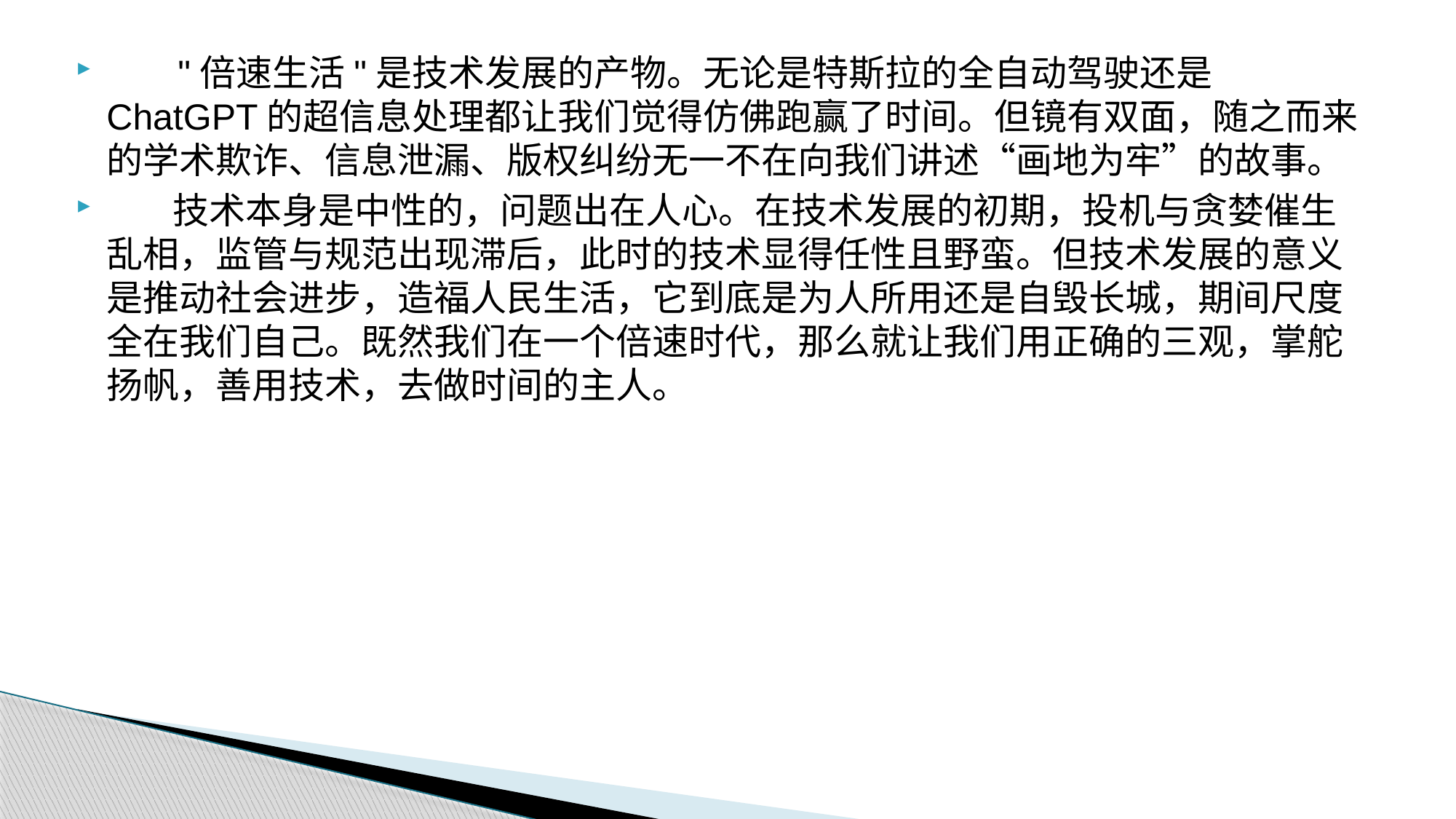

"倍速生活"是技术发展的产物。无论是特斯拉的全自动驾驶还是ChatGPT的超信息处理都让我们觉得仿佛跑赢了时间。但镜有双面，随之而来的学术欺诈、信息泄漏、版权纠纷无一不在向我们讲述“画地为牢”的故事。
       技术本身是中性的，问题出在人心。在技术发展的初期，投机与贪婪催生乱相，监管与规范出现滞后，此时的技术显得任性且野蛮。但技术发展的意义是推动社会进步，造福人民生活，它到底是为人所用还是自毁长城，期间尺度全在我们自己。既然我们在一个倍速时代，那么就让我们用正确的三观，掌舵扬帆，善用技术，去做时间的主人。